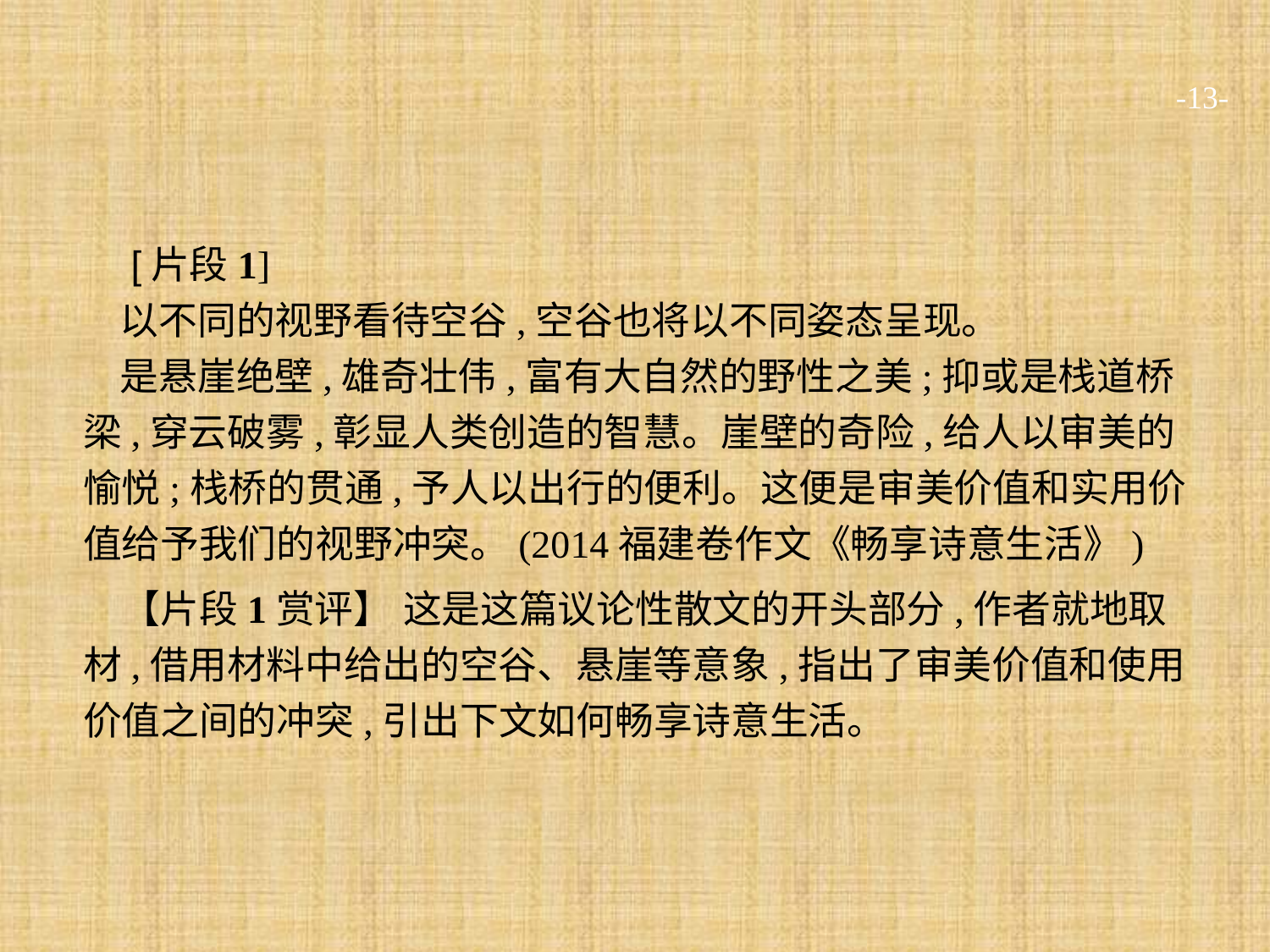

-13-
 [片段1]
以不同的视野看待空谷,空谷也将以不同姿态呈现。
是悬崖绝壁,雄奇壮伟,富有大自然的野性之美;抑或是栈道桥梁,穿云破雾,彰显人类创造的智慧。崖壁的奇险,给人以审美的愉悦;栈桥的贯通,予人以出行的便利。这便是审美价值和实用价值给予我们的视野冲突。(2014福建卷作文《畅享诗意生活》)
【片段1赏评】 这是这篇议论性散文的开头部分,作者就地取材,借用材料中给出的空谷、悬崖等意象,指出了审美价值和使用价值之间的冲突,引出下文如何畅享诗意生活。